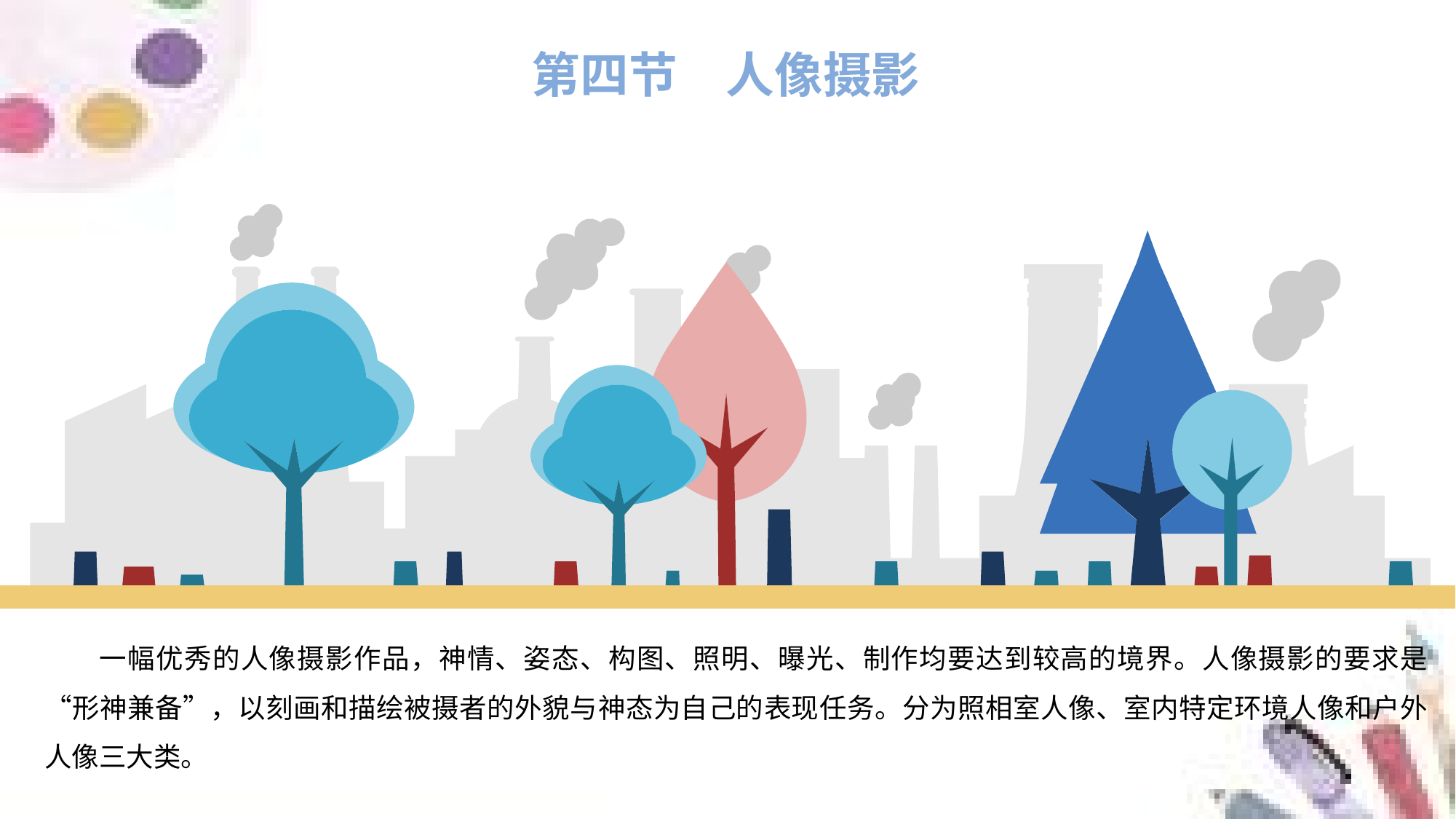

第四节　人像摄影

一幅优秀的人像摄影作品，神情、姿态、构图、照明、曝光、制作均要达到较高的境界。人像摄影的要求是“形神兼备”，以刻画和描绘被摄者的外貌与神态为自己的表现任务。分为照相室人像、室内特定环境人像和户外人像三大类。